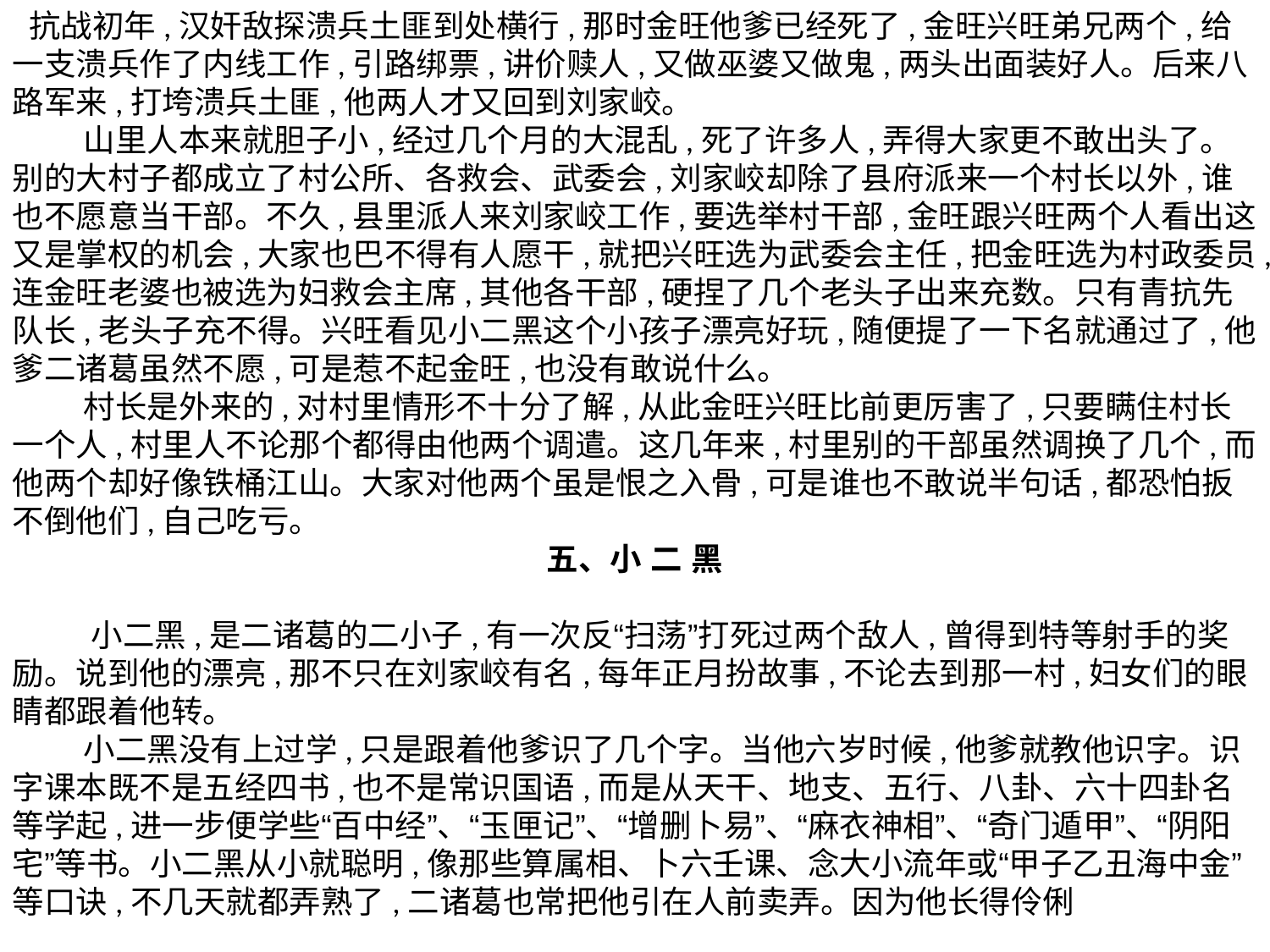

抗战初年,汉奸敌探溃兵土匪到处横行,那时金旺他爹已经死了,金旺兴旺弟兄两个,给一支溃兵作了内线工作,引路绑票,讲价赎人,又做巫婆又做鬼,两头出面装好人。后来八路军来,打垮溃兵土匪,他两人才又回到刘家峧。 
        山里人本来就胆子小,经过几个月的大混乱,死了许多人,弄得大家更不敢出头了。别的大村子都成立了村公所、各救会、武委会,刘家峧却除了县府派来一个村长以外,谁也不愿意当干部。不久,县里派人来刘家峧工作,要选举村干部,金旺跟兴旺两个人看出这又是掌权的机会,大家也巴不得有人愿干,就把兴旺选为武委会主任,把金旺选为村政委员,连金旺老婆也被选为妇救会主席,其他各干部,硬捏了几个老头子出来充数。只有青抗先队长,老头子充不得。兴旺看见小二黑这个小孩子漂亮好玩,随便提了一下名就通过了,他爹二诸葛虽然不愿,可是惹不起金旺,也没有敢说什么。 
        村长是外来的,对村里情形不十分了解,从此金旺兴旺比前更厉害了,只要瞒住村长一个人,村里人不论那个都得由他两个调遣。这几年来,村里别的干部虽然调换了几个,而他两个却好像铁桶江山。大家对他两个虽是恨之入骨,可是谁也不敢说半句话,都恐怕扳不倒他们,自己吃亏。
五、小 二 黑
        小二黑,是二诸葛的二小子,有一次反“扫荡”打死过两个敌人,曾得到特等射手的奖励。说到他的漂亮,那不只在刘家峧有名,每年正月扮故事,不论去到那一村,妇女们的眼睛都跟着他转。 
        小二黑没有上过学,只是跟着他爹识了几个字。当他六岁时候,他爹就教他识字。识字课本既不是五经四书,也不是常识国语,而是从天干、地支、五行、八卦、六十四卦名等学起,进一步便学些“百中经”、“玉匣记”、“增删卜易”、“麻衣神相”、“奇门遁甲”、“阴阳宅”等书。小二黑从小就聪明,像那些算属相、卜六壬课、念大小流年或“甲子乙丑海中金”等口诀,不几天就都弄熟了,二诸葛也常把他引在人前卖弄。因为他长得伶俐